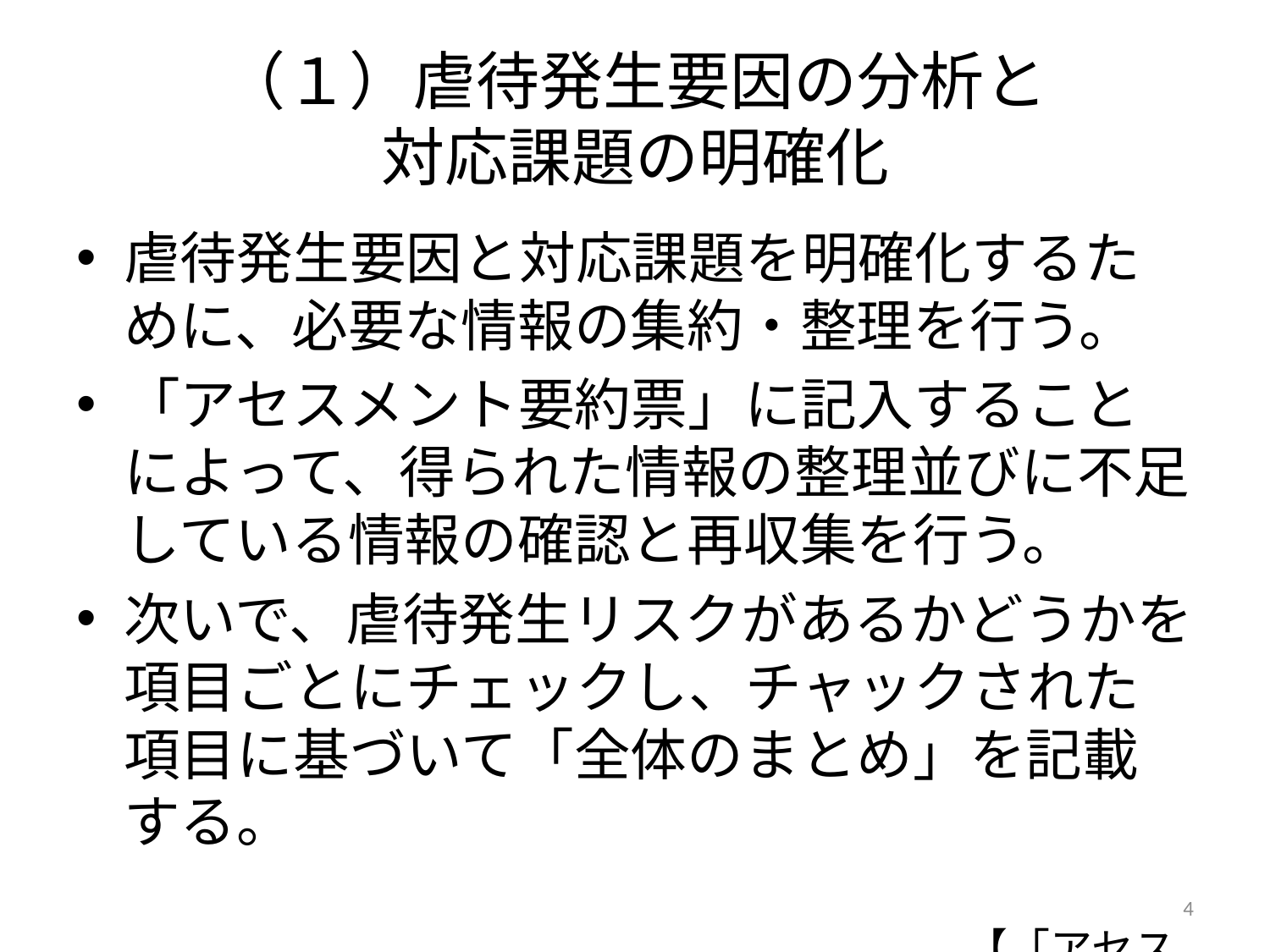

# （１）虐待発生要因の分析と 対応課題の明確化
虐待発生要因と対応課題を明確化するために、必要な情報の集約・整理を行う。
「アセスメント要約票」に記入することによって、得られた情報の整理並びに不足している情報の確認と再収集を行う。
次いで、虐待発生リスクがあるかどうかを項目ごとにチェックし、チャックされた項目に基づいて「全体のまとめ」を記載する。

　　　　　　　　　　　　　　　　　　　　　【「アセスメント要約票」参照】

4